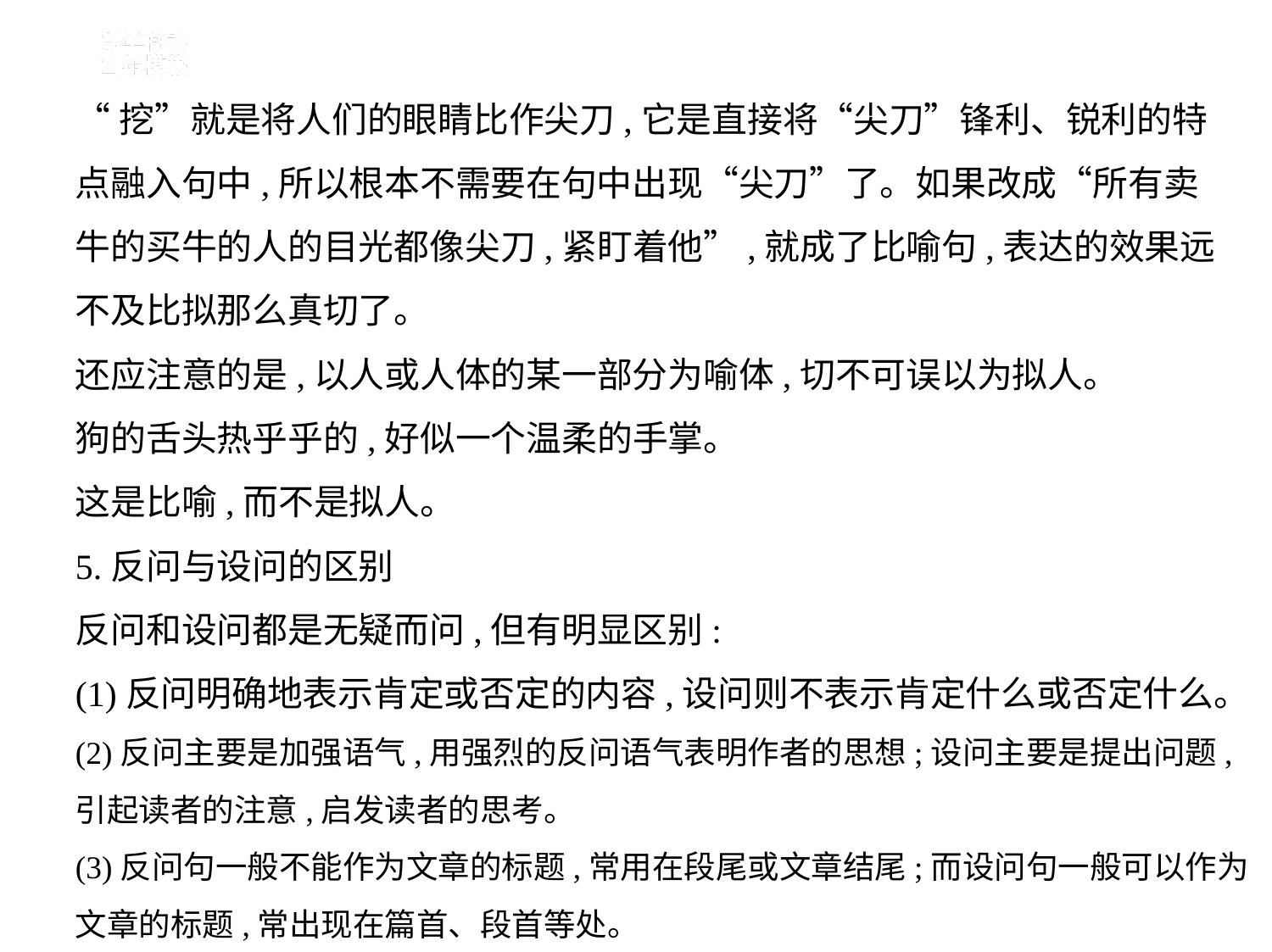

“挖”就是将人们的眼睛比作尖刀,它是直接将“尖刀”锋利、锐利的特
点融入句中,所以根本不需要在句中出现“尖刀”了。如果改成“所有卖
牛的买牛的人的目光都像尖刀,紧盯着他”,就成了比喻句,表达的效果远
不及比拟那么真切了。
还应注意的是,以人或人体的某一部分为喻体,切不可误以为拟人。
狗的舌头热乎乎的,好似一个温柔的手掌。
这是比喻,而不是拟人。
5.反问与设问的区别
反问和设问都是无疑而问,但有明显区别:
(1)反问明确地表示肯定或否定的内容,设问则不表示肯定什么或否定什么。
(2)反问主要是加强语气,用强烈的反问语气表明作者的思想;设问主要是提出问题,引起读者的注意,启发读者的思考。
(3)反问句一般不能作为文章的标题,常用在段尾或文章结尾;而设问句一般可以作为文章的标题,常出现在篇首、段首等处。